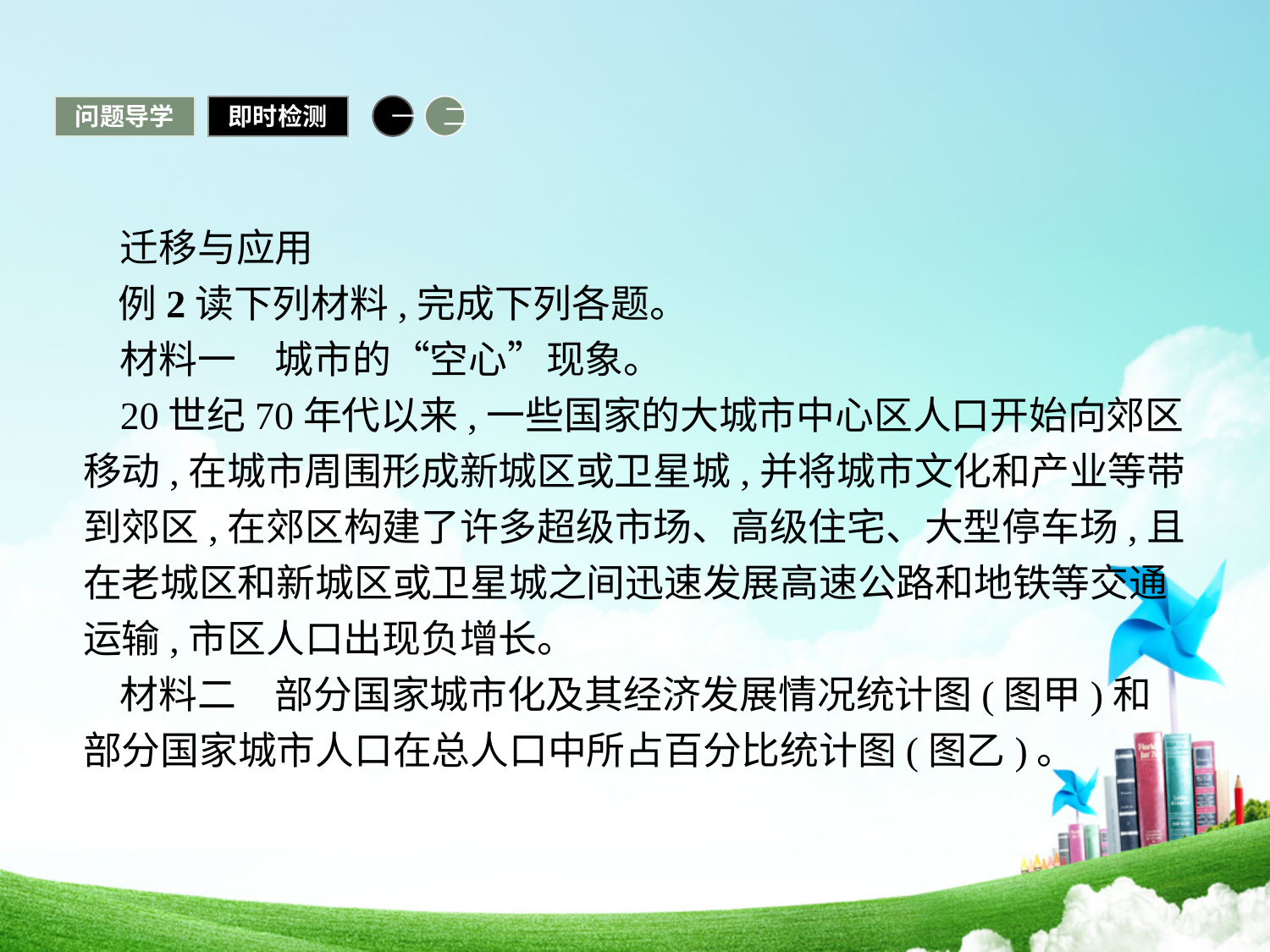

问题导学
即时检测
一
二
迁移与应用
例2读下列材料,完成下列各题。
材料一　城市的“空心”现象。
20世纪70年代以来,一些国家的大城市中心区人口开始向郊区移动,在城市周围形成新城区或卫星城,并将城市文化和产业等带到郊区,在郊区构建了许多超级市场、高级住宅、大型停车场,且在老城区和新城区或卫星城之间迅速发展高速公路和地铁等交通运输,市区人口出现负增长。
材料二　部分国家城市化及其经济发展情况统计图(图甲)和部分国家城市人口在总人口中所占百分比统计图(图乙)。